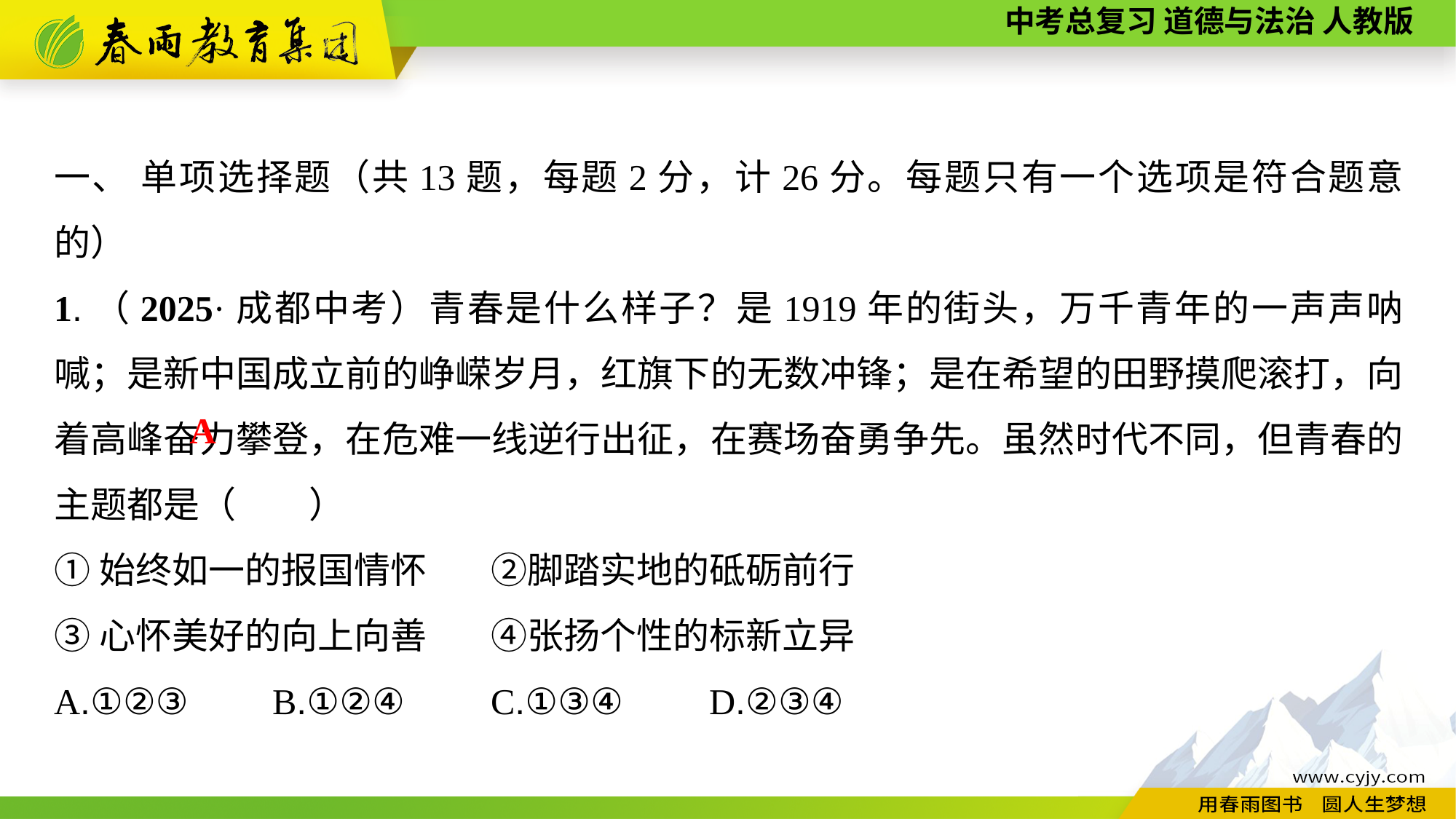

一、 单项选择题（共13题，每题2分，计26分。每题只有一个选项是符合题意的）
1.（2025·成都中考）青春是什么样子？是1919年的街头，万千青年的一声声呐喊；是新中国成立前的峥嵘岁月，红旗下的无数冲锋；是在希望的田野摸爬滚打，向着高峰奋力攀登，在危难一线逆行出征，在赛场奋勇争先。虽然时代不同，但青春的主题都是（　　）
①始终如一的报国情怀	②脚踏实地的砥砺前行
③心怀美好的向上向善	④张扬个性的标新立异
A.①②③	B.①②④	C.①③④	D.②③④
A